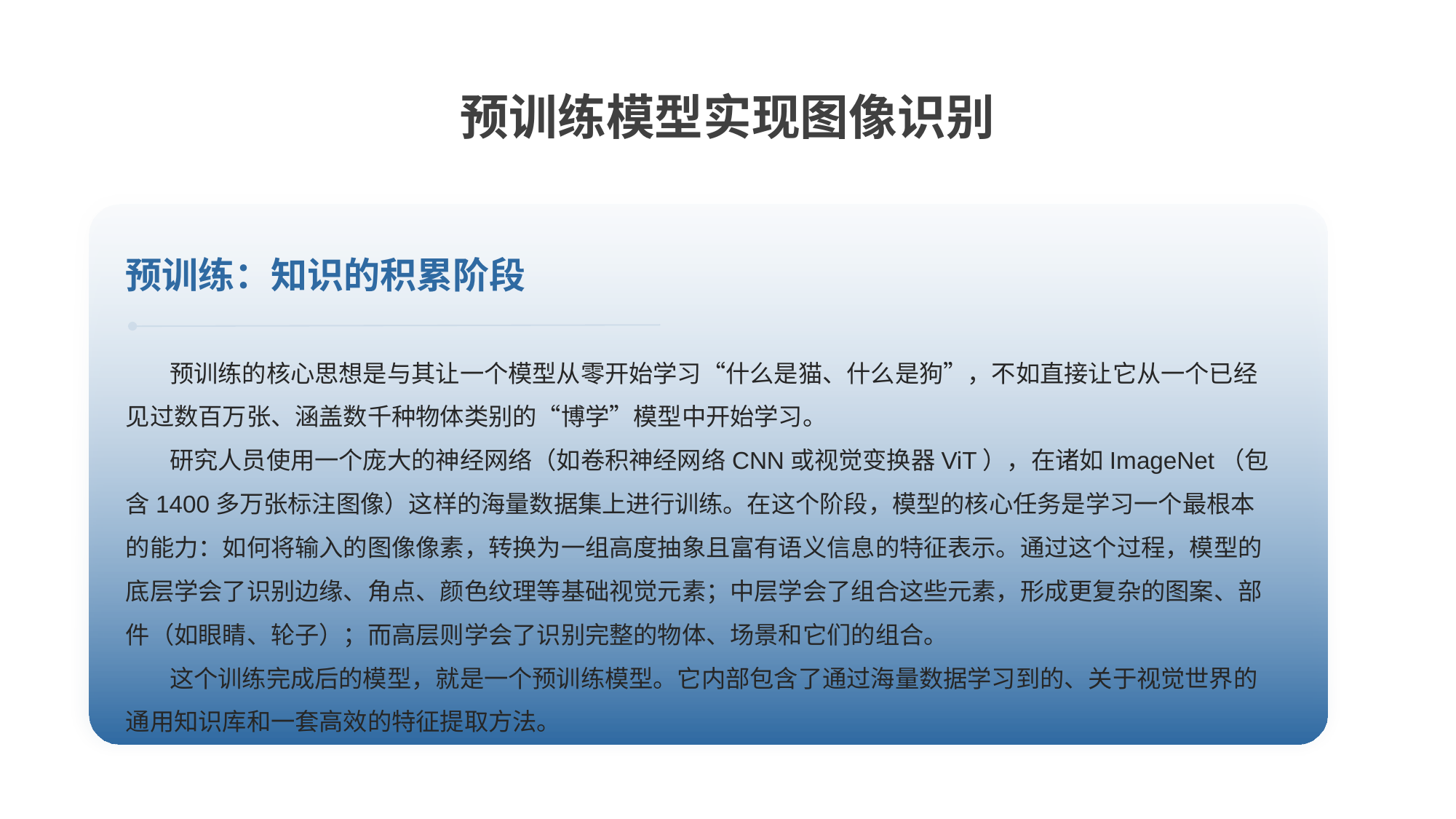

预训练模型实现图像识别

预训练：知识的积累阶段
       预训练的核心思想是与其让一个模型从零开始学习“什么是猫、什么是狗”，不如直接让它从一个已经见过数百万张、涵盖数千种物体类别的“博学”模型中开始学习。
       研究人员使用一个庞大的神经网络（如卷积神经网络CNN或视觉变换器ViT），在诸如ImageNet（包含1400多万张标注图像）这样的海量数据集上进行训练。在这个阶段，模型的核心任务是学习一个最根本的能力：如何将输入的图像像素，转换为一组高度抽象且富有语义信息的特征表示。通过这个过程，模型的底层学会了识别边缘、角点、颜色纹理等基础视觉元素；中层学会了组合这些元素，形成更复杂的图案、部件（如眼睛、轮子）；而高层则学会了识别完整的物体、场景和它们的组合。
       这个训练完成后的模型，就是一个预训练模型。它内部包含了通过海量数据学习到的、关于视觉世界的通用知识库和一套高效的特征提取方法。